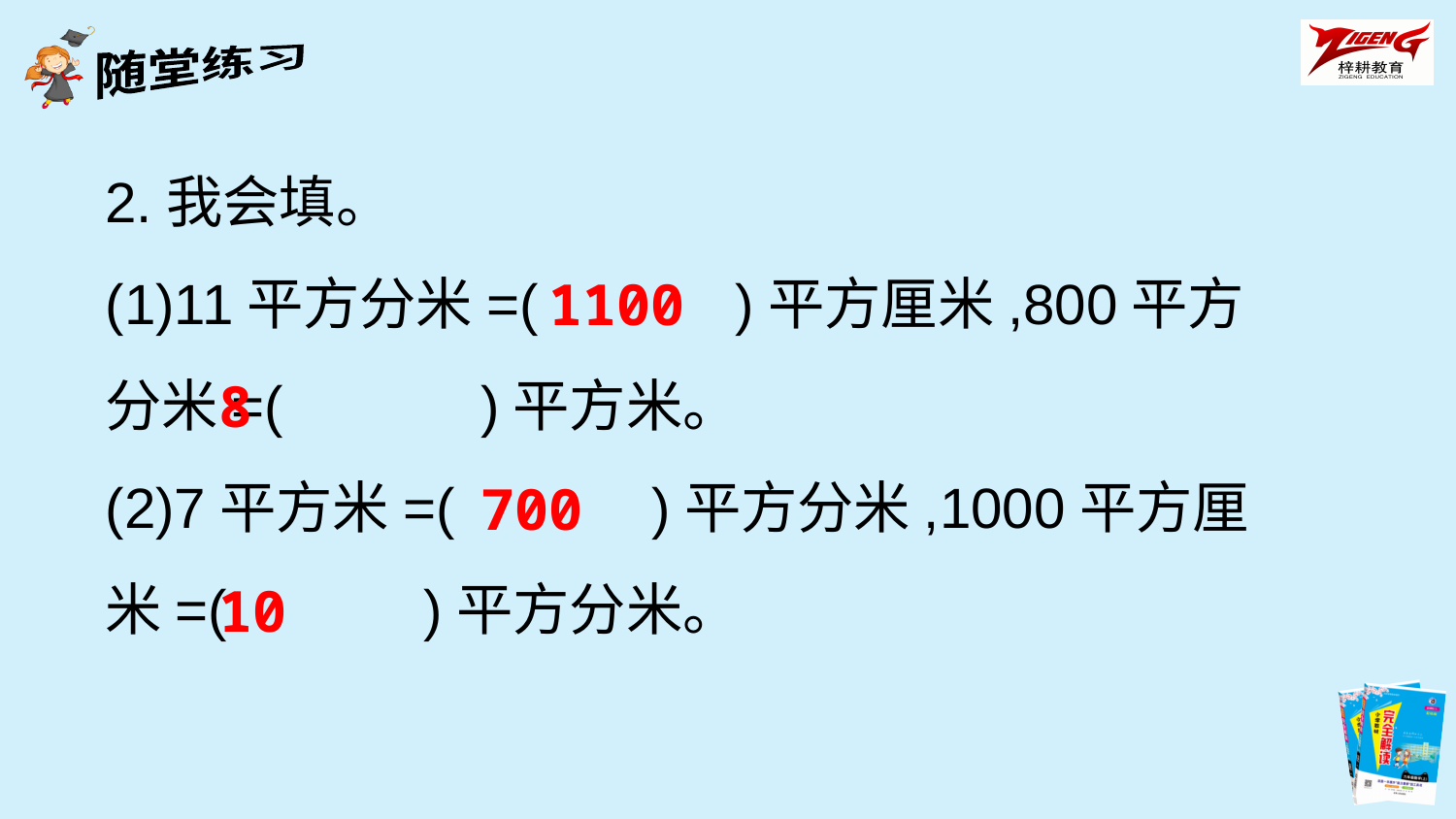

2.我会填。
(1)11平方分米=(　　　)平方厘米,800平方分米=(　　　)平方米。
(2)7平方米=(　　　)平方分米,1000平方厘米=(　　　)平方分米。
1100
8
700
10